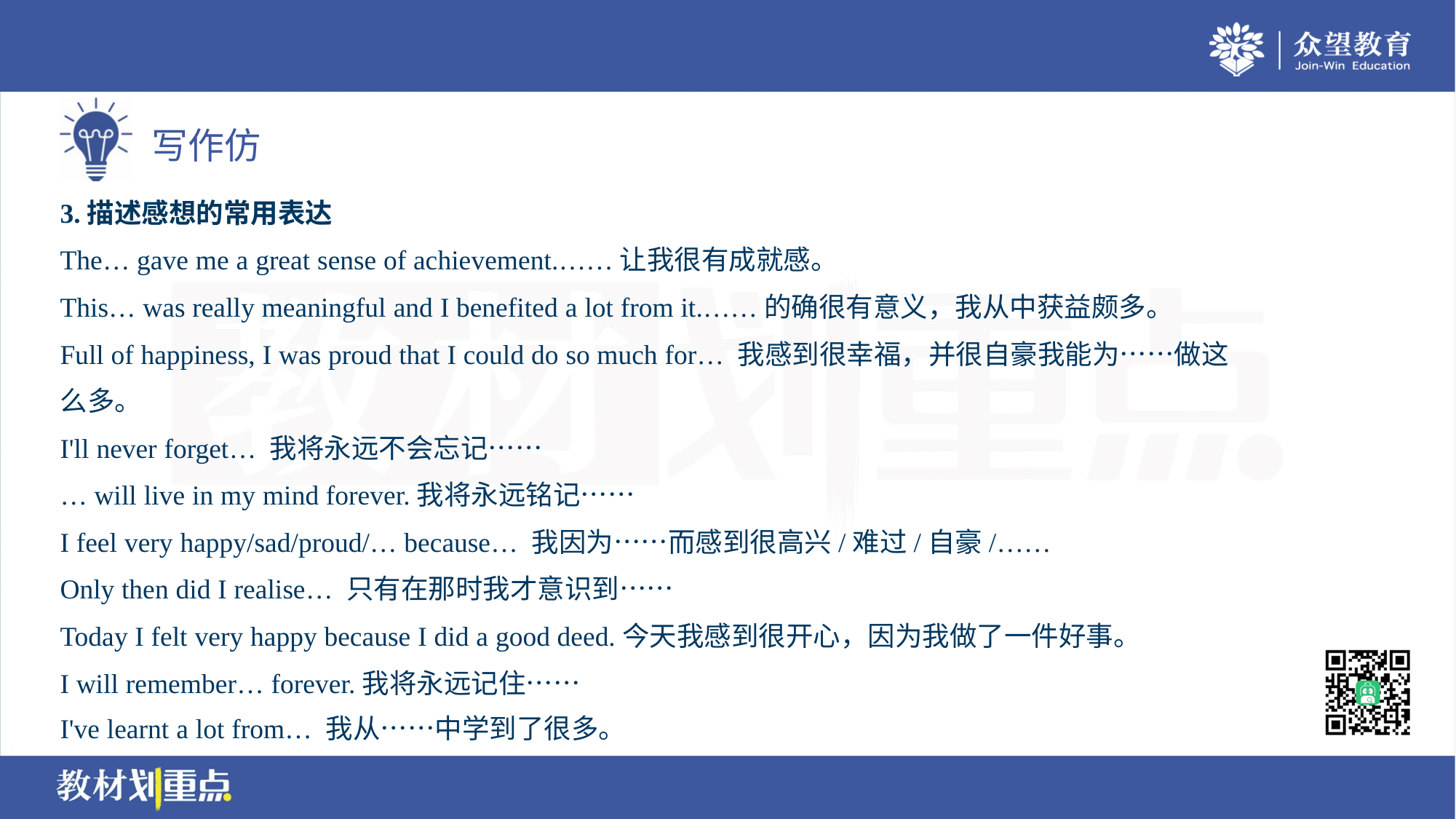

3.描述感想的常用表达
The… gave me a great sense of achievement.……让我很有成就感。
This… was really meaningful and I benefited a lot from it.……的确很有意义，我从中获益颇多。
Full of happiness, I was proud that I could do so much for… 我感到很幸福，并很自豪我能为……做这
么多。
I'll never forget… 我将永远不会忘记……
… will live in my mind forever.我将永远铭记……
I feel very happy/sad/proud/… because… 我因为……而感到很高兴/难过/自豪/……
Only then did I realise… 只有在那时我才意识到……
Today I felt very happy because I did a good deed.今天我感到很开心，因为我做了一件好事。
I will remember… forever.我将永远记住……
I've learnt a lot from… 我从……中学到了很多。